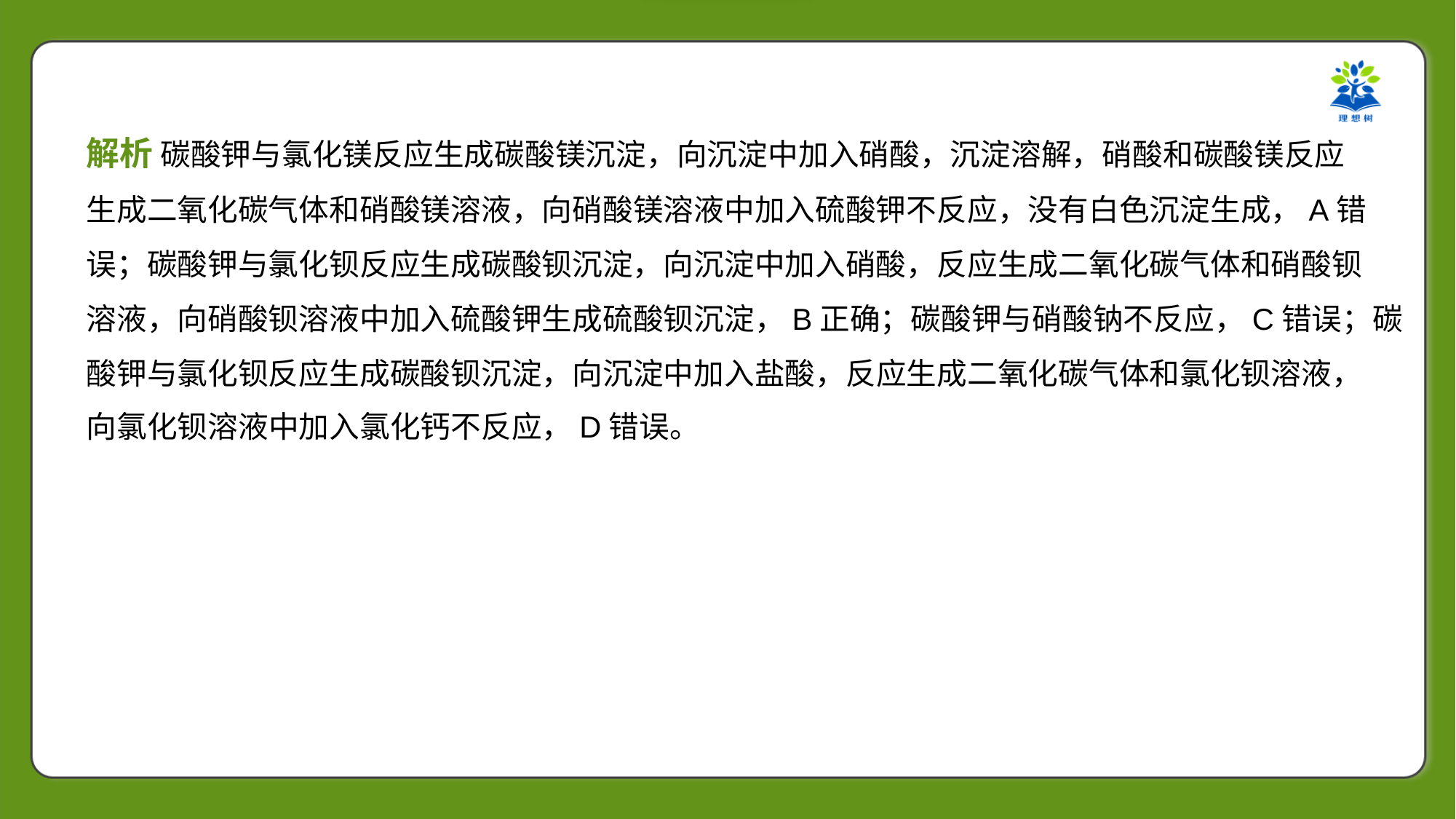

解析 碳酸钾与氯化镁反应生成碳酸镁沉淀，向沉淀中加入硝酸，沉淀溶解，硝酸和碳酸镁反应
生成二氧化碳气体和硝酸镁溶液，向硝酸镁溶液中加入硫酸钾不反应，没有白色沉淀生成，A错
误；碳酸钾与氯化钡反应生成碳酸钡沉淀，向沉淀中加入硝酸，反应生成二氧化碳气体和硝酸钡
溶液，向硝酸钡溶液中加入硫酸钾生成硫酸钡沉淀，B正确；碳酸钾与硝酸钠不反应，C错误；碳
酸钾与氯化钡反应生成碳酸钡沉淀，向沉淀中加入盐酸，反应生成二氧化碳气体和氯化钡溶液，
向氯化钡溶液中加入氯化钙不反应，D错误。